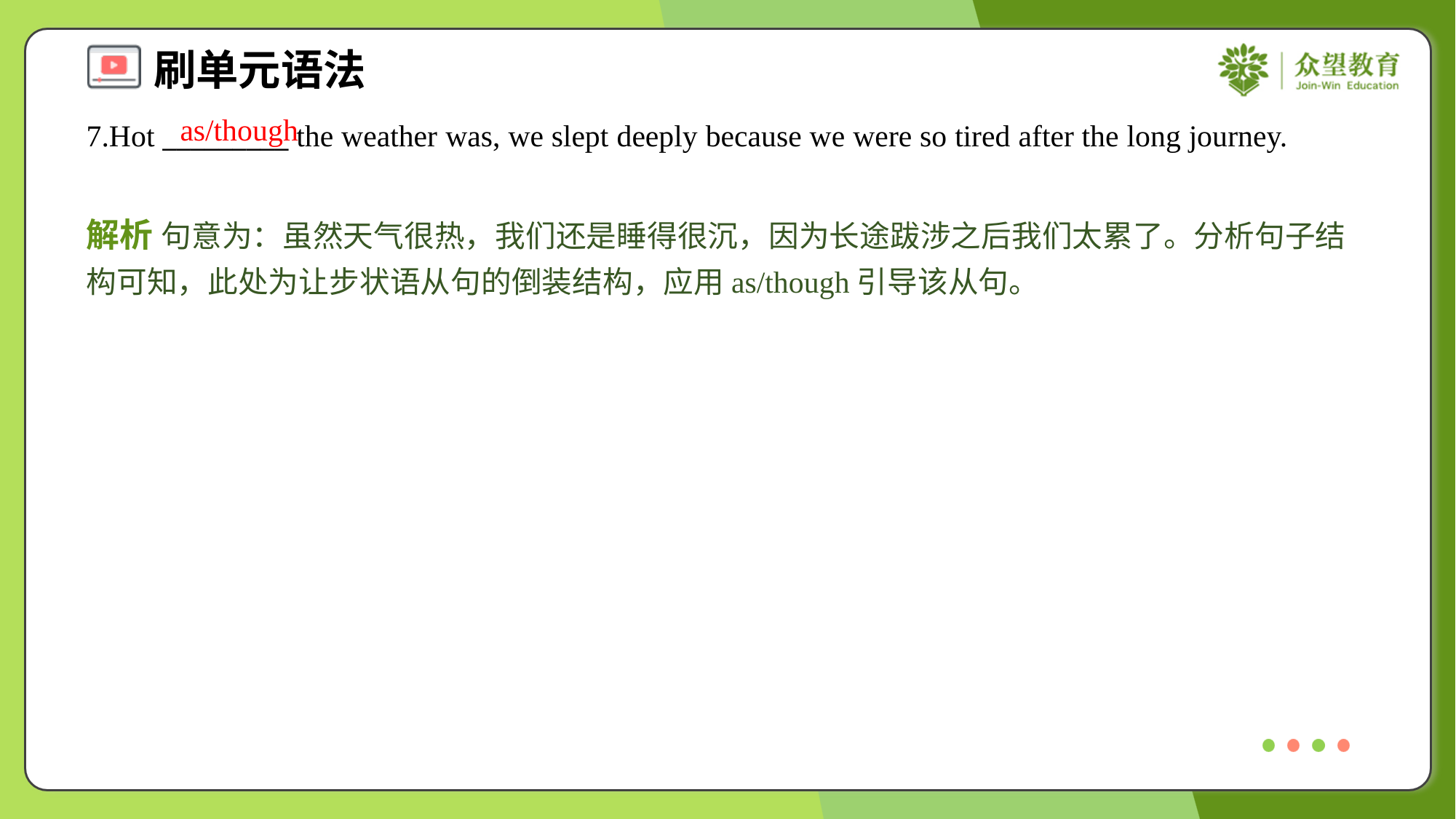

as/though
7.Hot _________ the weather was, we slept deeply because we were so tired after the long journey.
解析 句意为：虽然天气很热，我们还是睡得很沉，因为长途跋涉之后我们太累了。分析句子结构可知，此处为让步状语从句的倒装结构，应用as/though引导该从句。